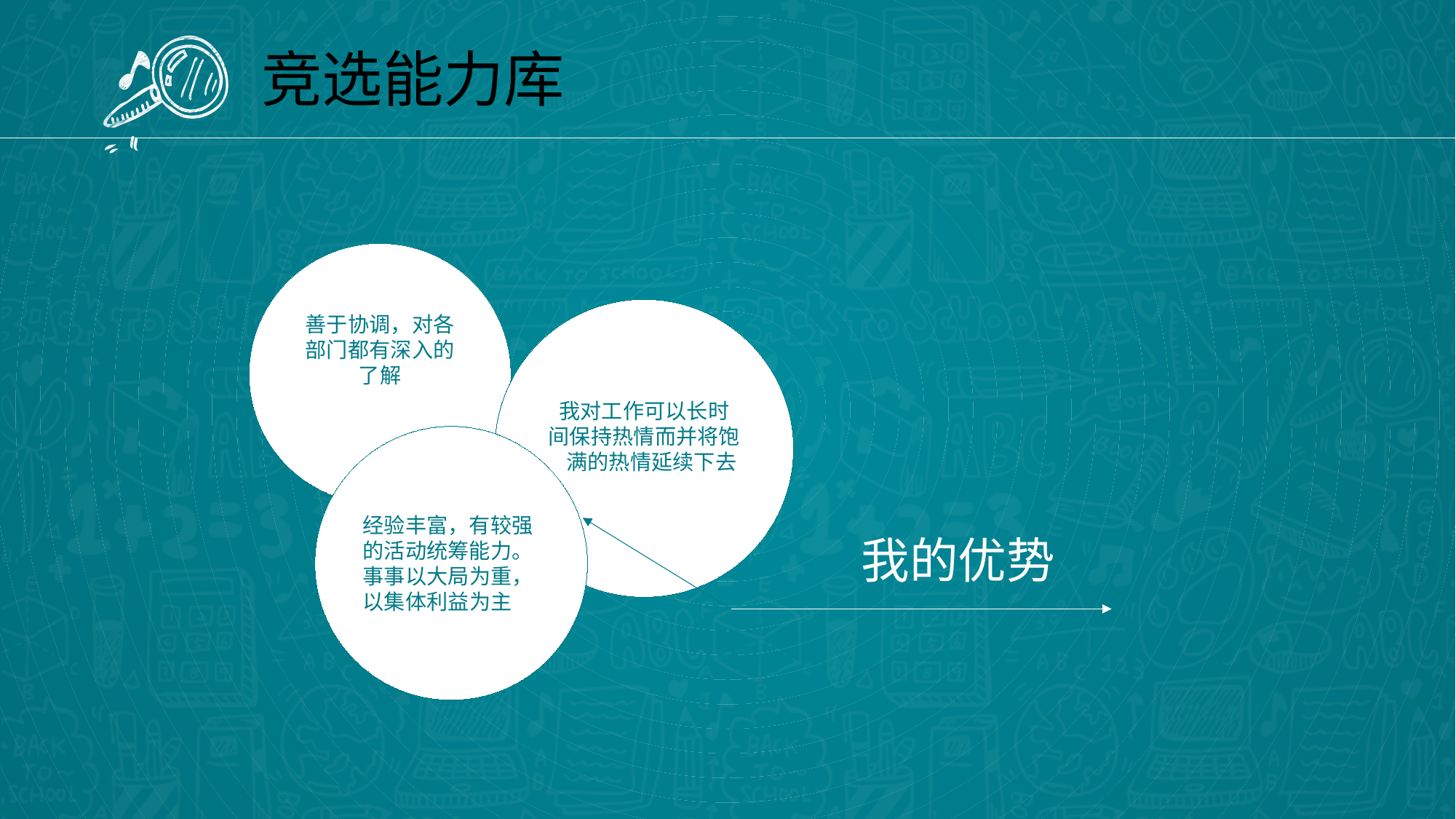

竞选能力库

善于协调，对各部门都有深入的了解

我对工作可以长时
间保持热情而并将饱
  满的热情延续下去
经验丰富，有较强
的活动统筹能力。
事事以大局为重，
以集体利益为主
我的优势